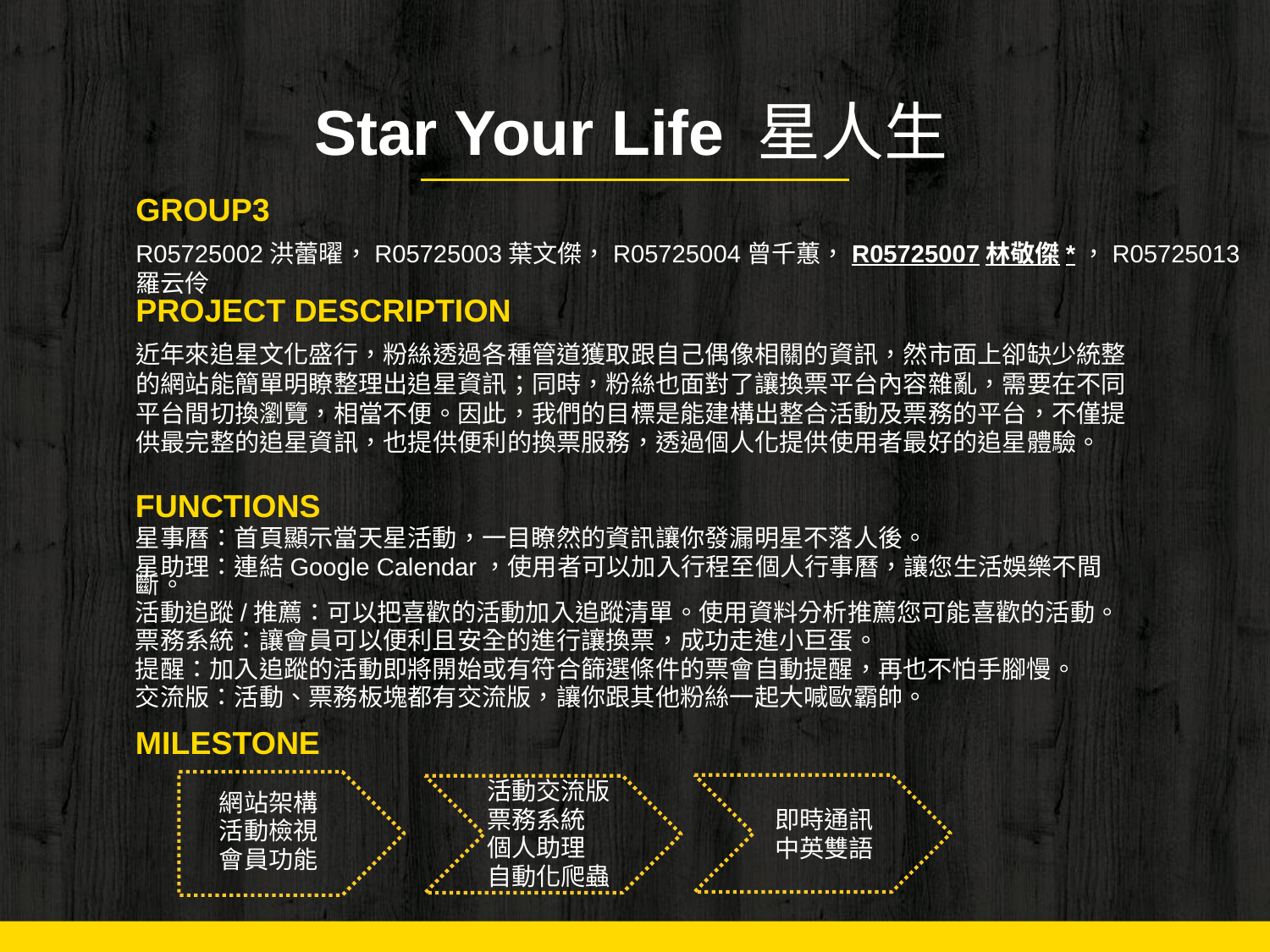

# Star Your Life 星人生
GROUP3
R05725002洪蕾曜，R05725003葉文傑，R05725004曾千蕙，R05725007林敬傑*，R05725013羅云伶

PROJECT DESCRIPTION
近年來追星文化盛行，粉絲透過各種管道獲取跟自己偶像相關的資訊，然市面上卻缺少統整的網站能簡單明瞭整理出追星資訊；同時，粉絲也面對了讓換票平台內容雜亂，需要在不同平台間切換瀏覽，相當不便。因此，我們的目標是能建構出整合活動及票務的平台，不僅提供最完整的追星資訊，也提供便利的換票服務，透過個人化提供使用者最好的追星體驗。

FUNCTIONS
星事曆：首頁顯示當天星活動，一目瞭然的資訊讓你發漏明星不落人後。
星助理：連結Google Calendar，使用者可以加入行程至個人行事曆，讓您生活娛樂不間斷。
活動追蹤/推薦：可以把喜歡的活動加入追蹤清單。使用資料分析推薦您可能喜歡的活動。
票務系統：讓會員可以便利且安全的進行讓換票，成功走進小巨蛋。
提醒：加入追蹤的活動即將開始或有符合篩選條件的票會自動提醒，再也不怕手腳慢。
交流版：活動、票務板塊都有交流版，讓你跟其他粉絲一起大喊歐霸帥。

MILESTONE

活動交流版
票務系統
個人助理
自動化爬蟲

網站架構
活動檢視
會員功能
即時通訊
中英雙語